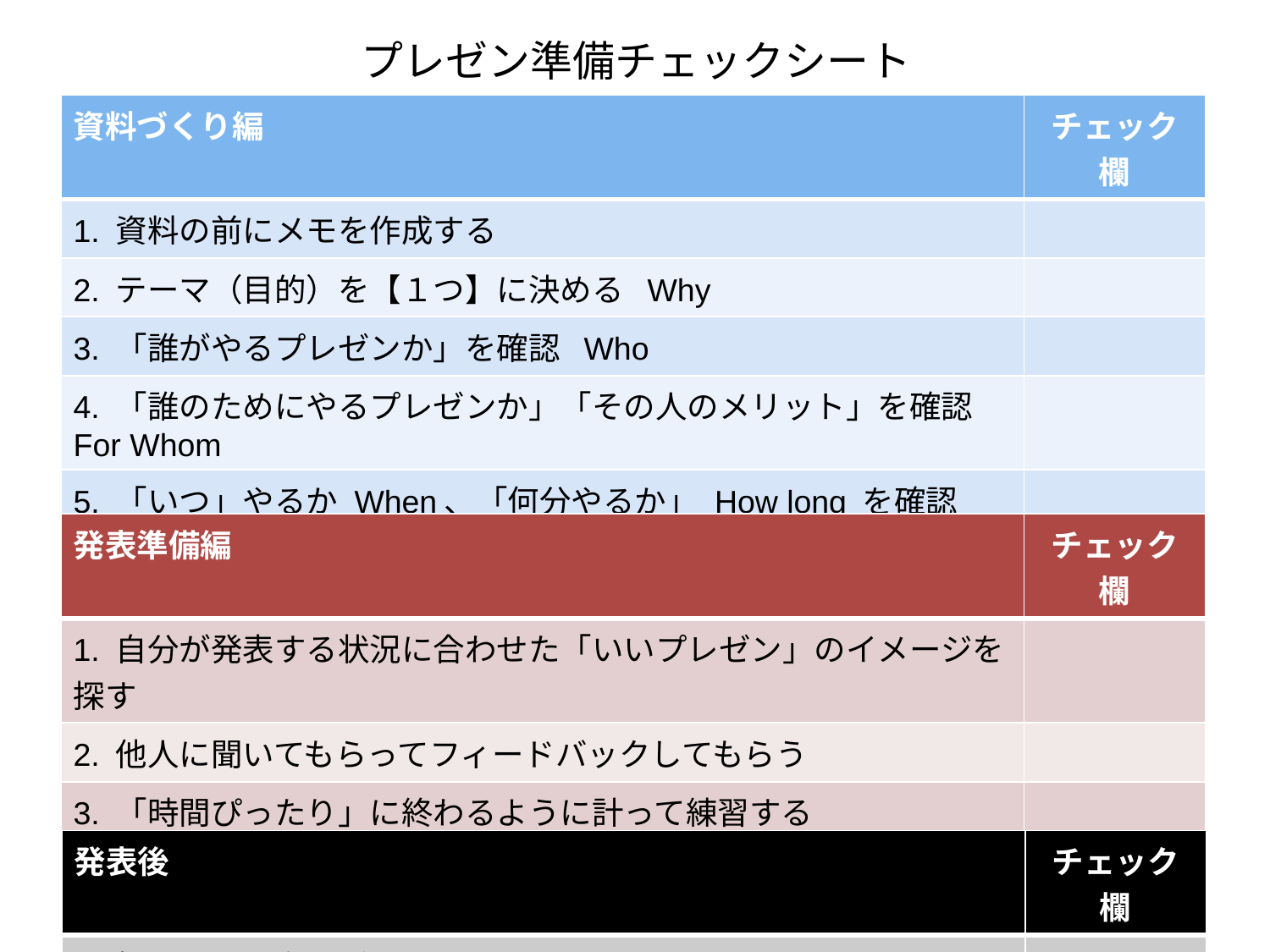

# プレゼン準備チェックシート
| 資料づくり編 | チェック欄 |
| --- | --- |
| 1. 資料の前にメモを作成する |  |
| 2. テーマ（目的）を【１つ】に決める Why |  |
| 3. 「誰がやるプレゼンか」を確認 Who |  |
| 4. 「誰のためにやるプレゼンか」「その人のメリット」を確認 For Whom |  |
| 5. 「いつ」やるか When、「何分やるか」 How long を確認 |  |
| 6. 「どこで」やるか　Where を確認 |  |
| 7. 「どうやって」やるか How を確認 |  |
| 発表準備編 | チェック欄 |
| --- | --- |
| 1. 自分が発表する状況に合わせた「いいプレゼン」のイメージを探す |  |
| 2. 他人に聞いてもらってフィードバックしてもらう |  |
| 3. 「時間ぴったり」に終わるように計って練習する |  |
| 4. （必要に応じて）ツール導入（質疑・コメント）を検討する |  |
| 5. 会場の下見をし、準備をする |  |
| 発表後 | チェック欄 |
| --- | --- |
| 1. 振り返って次に活かす |  |
7